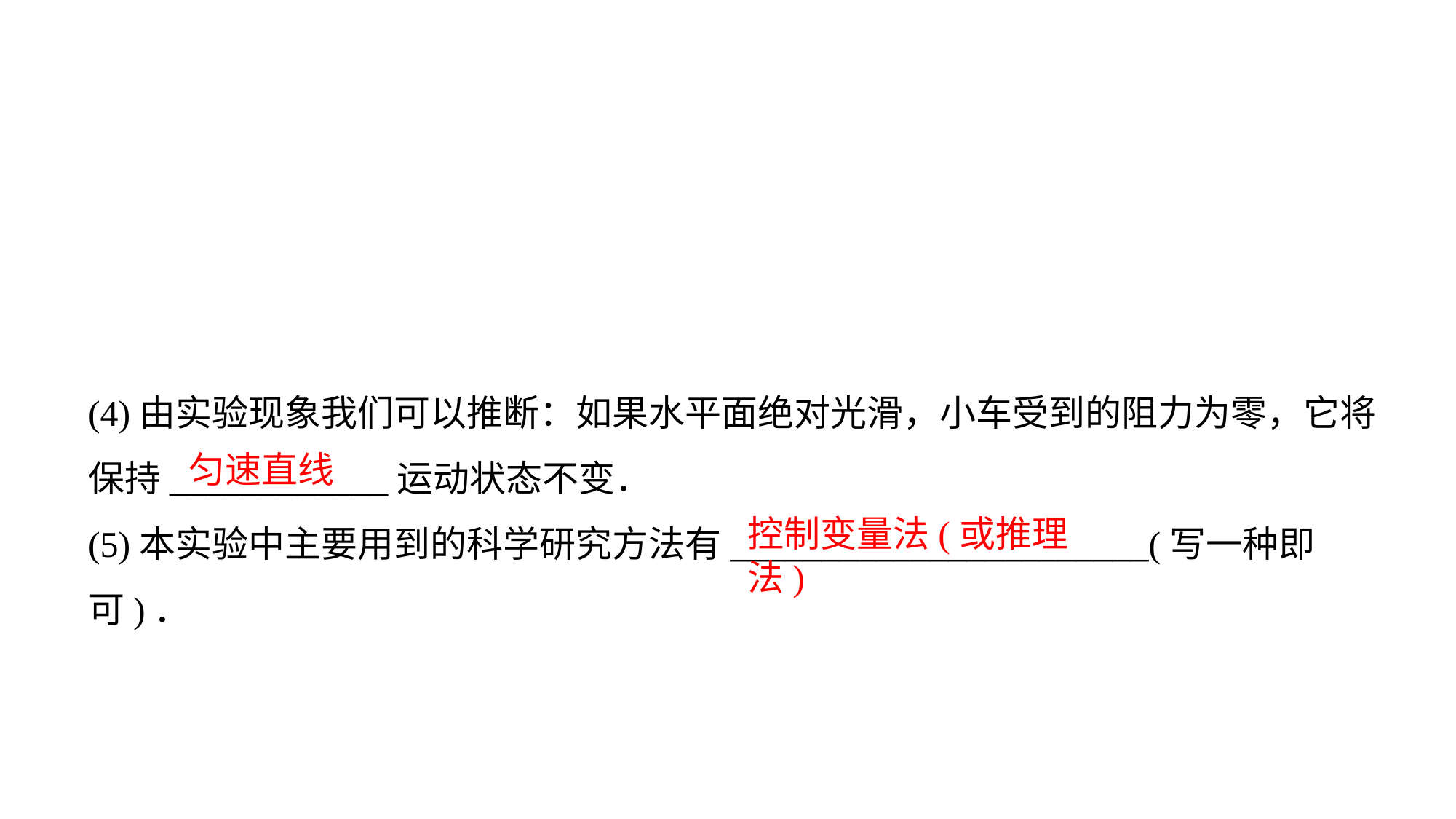

(4)由实验现象我们可以推断：如果水平面绝对光滑，小车受到的阻力为零，它将保持____________运动状态不变．
(5)本实验中主要用到的科学研究方法有_______________________(写一种即可)．
匀速直线
控制变量法(或推理法)